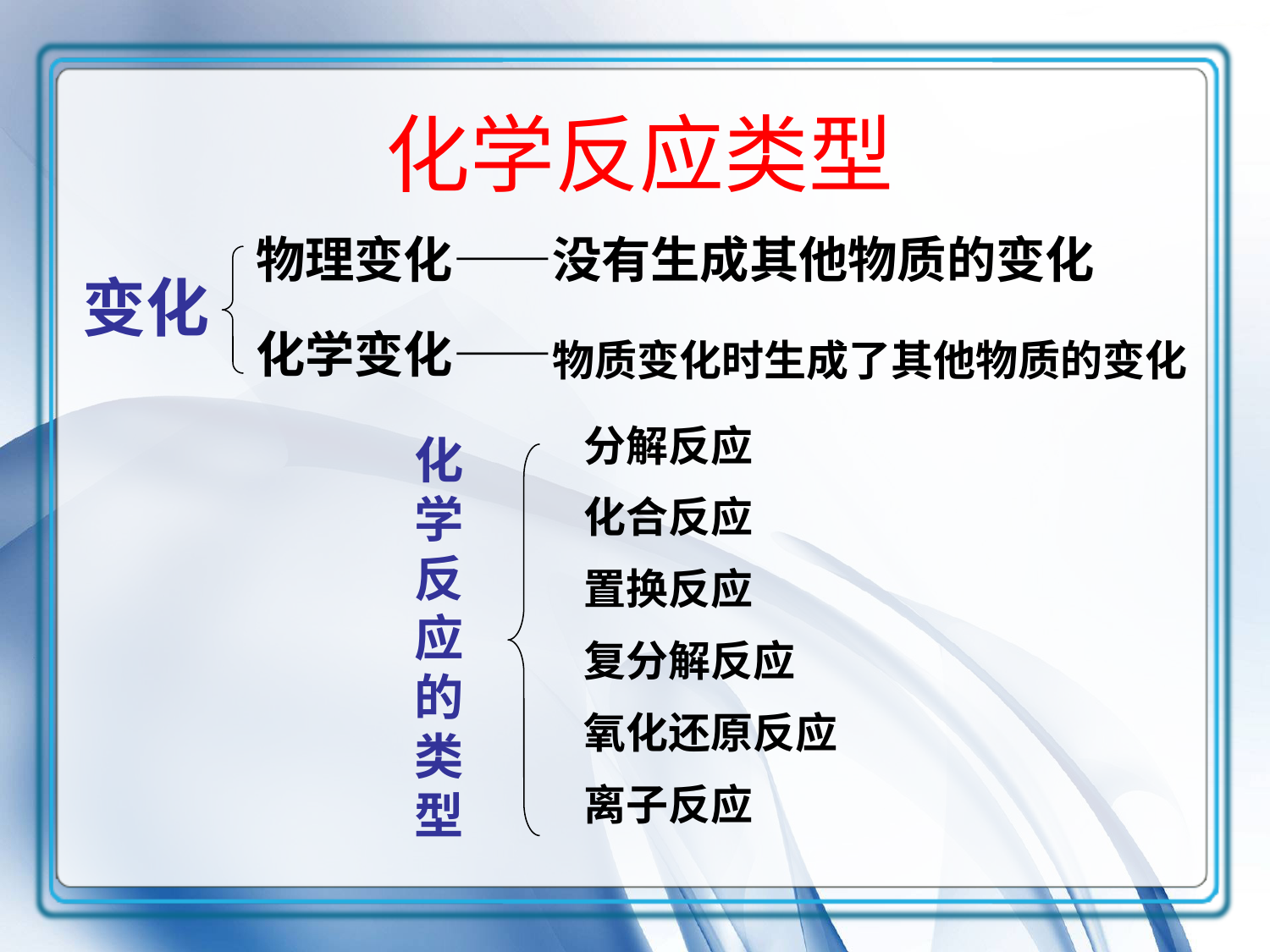

化学反应类型
物理变化——
没有生成其他物质的变化

变化
化学变化——
物质变化时生成了其他物质的变化
分解反应
化合反应
置换反应
复分解反应
氧化还原反应
离子反应
化学反应的类型